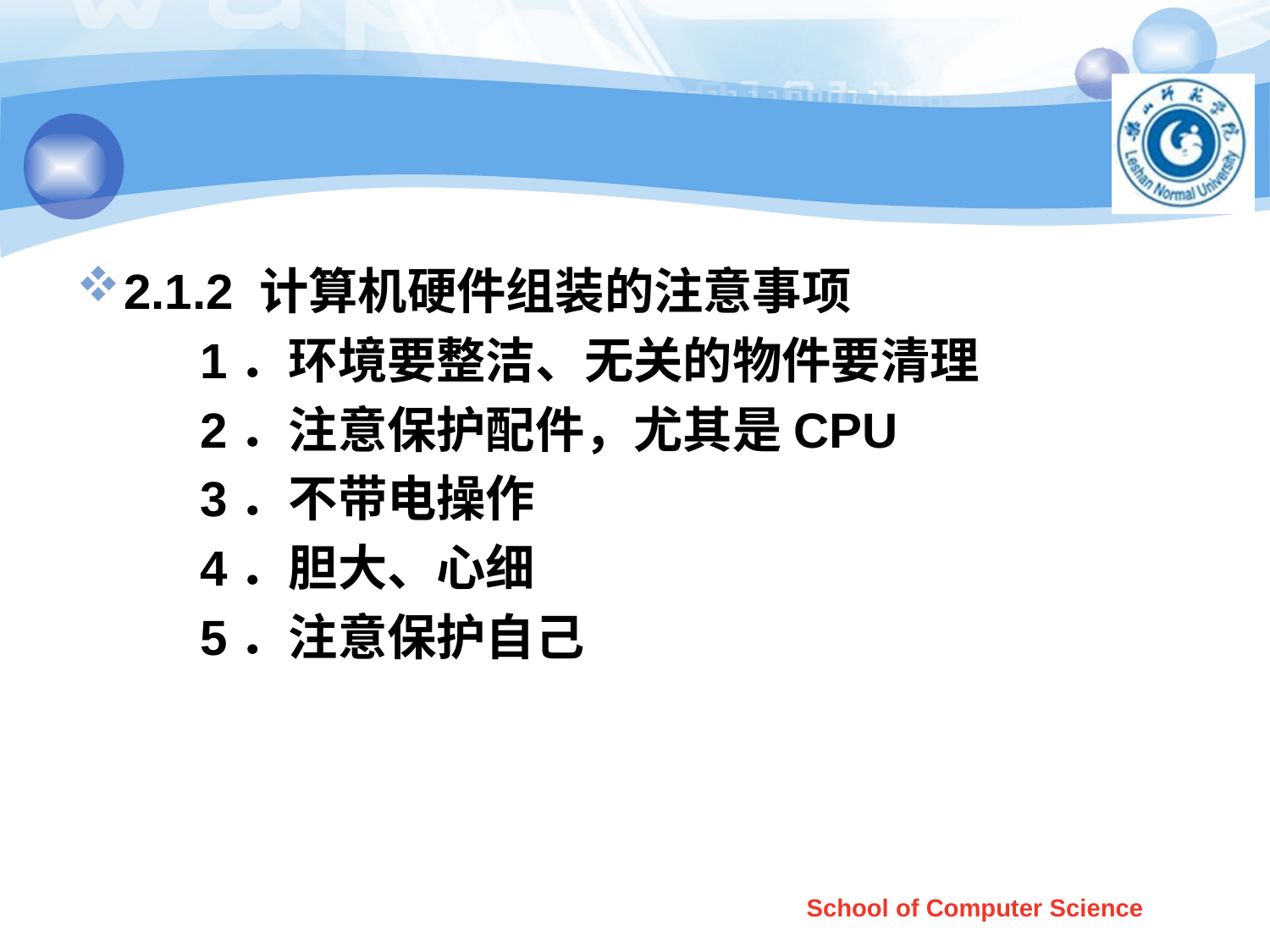

#
2.1.2 计算机硬件组装的注意事项
         1．环境要整洁、无关的物件要清理
         2．注意保护配件，尤其是CPU
         3．不带电操作
         4．胆大、心细
         5．注意保护自己

School of Computer Science